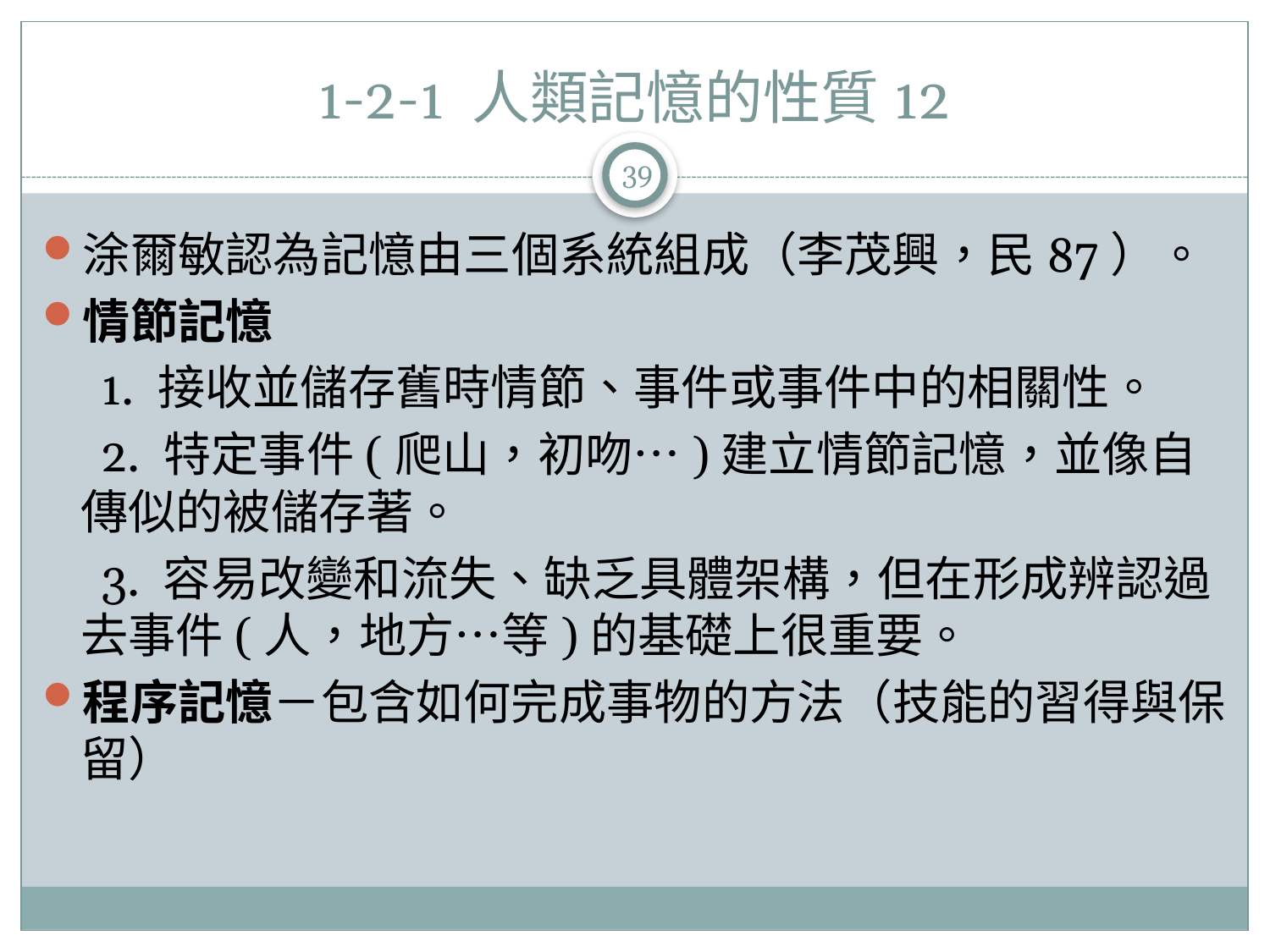

# 1-2-1 人類記憶的性質12
39
涂爾敏認為記憶由三個系統組成（李茂興，民87）。
情節記憶
　1. 接收並儲存舊時情節、事件或事件中的相關性。
　2. 特定事件(爬山，初吻…)建立情節記憶，並像自傳似的被儲存著。
　3. 容易改變和流失、缺乏具體架構，但在形成辨認過去事件(人，地方…等)的基礎上很重要。
程序記憶－包含如何完成事物的方法（技能的習得與保留）